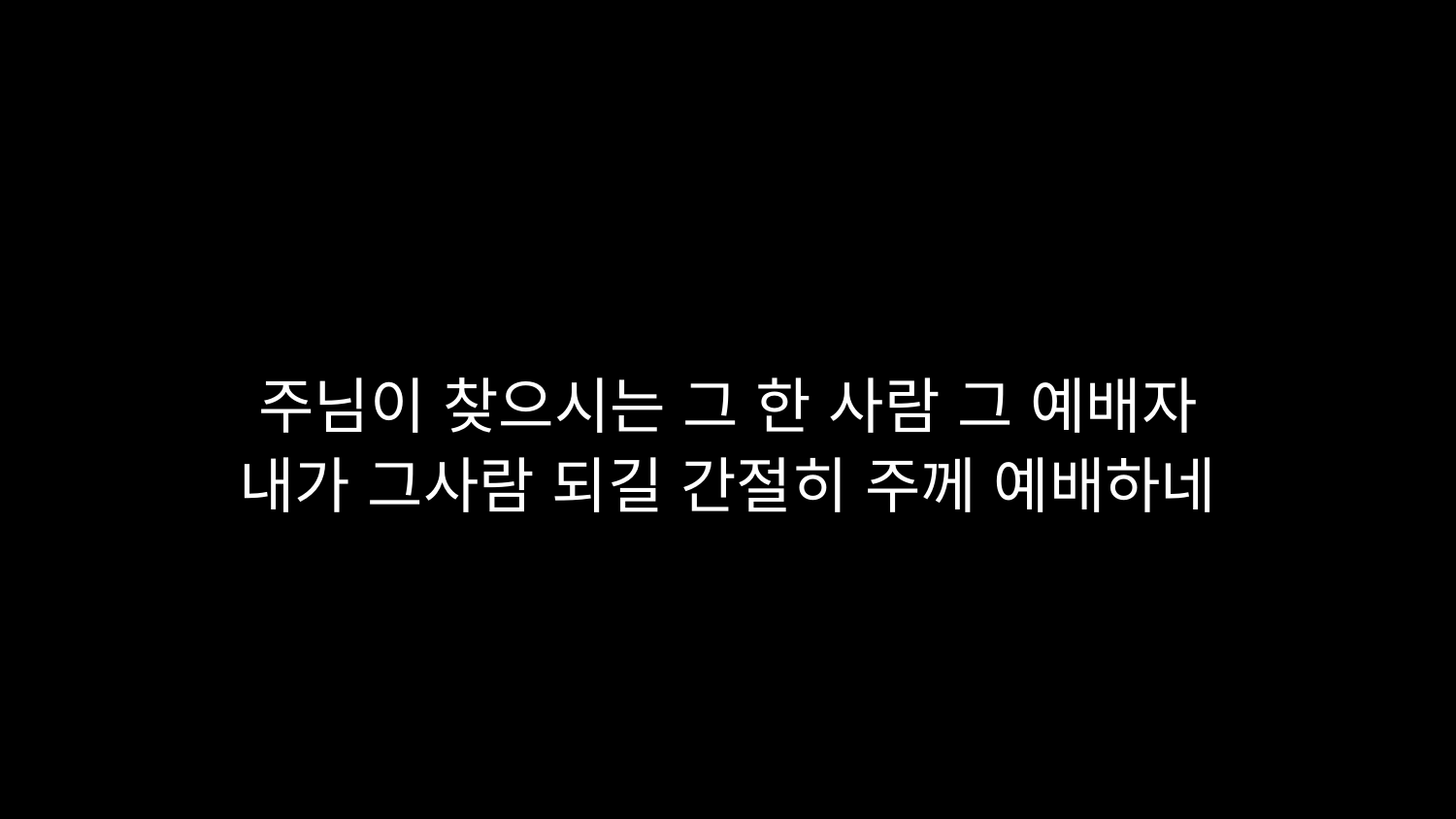

# 주님이 찾으시는 그 한 사람 그 예배자 내가 그사람 되길 간절히 주께 예배하네